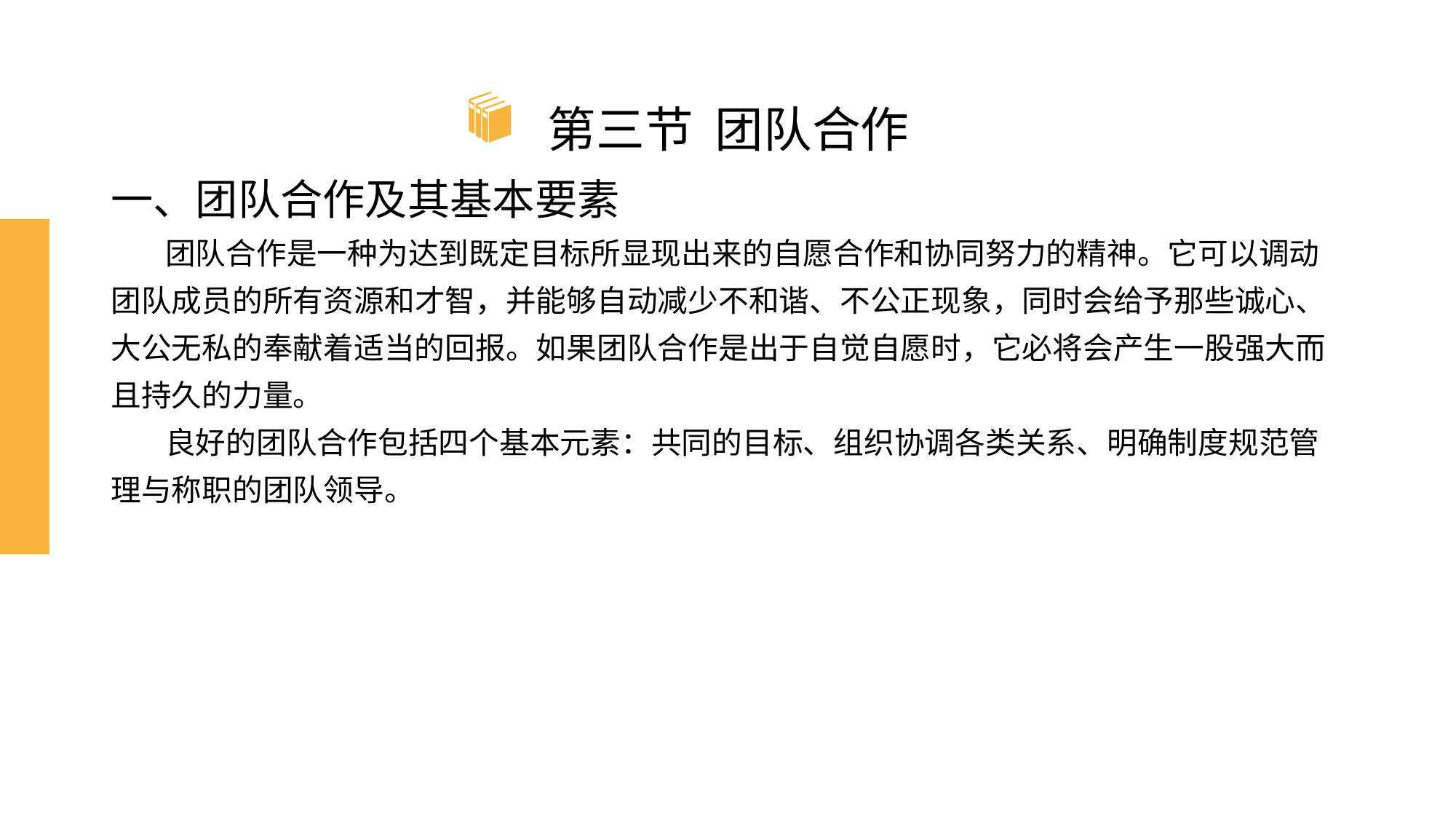

# 第三节  团队合作
一、团队合作及其基本要素
       团队合作是一种为达到既定目标所显现出来的自愿合作和协同努力的精神。它可以调动团队成员的所有资源和才智，并能够自动减少不和谐、不公正现象，同时会给予那些诚心、大公无私的奉献着适当的回报。如果团队合作是出于自觉自愿时，它必将会产生一股强大而且持久的力量。
       良好的团队合作包括四个基本元素：共同的目标、组织协调各类关系、明确制度规范管理与称职的团队领导。